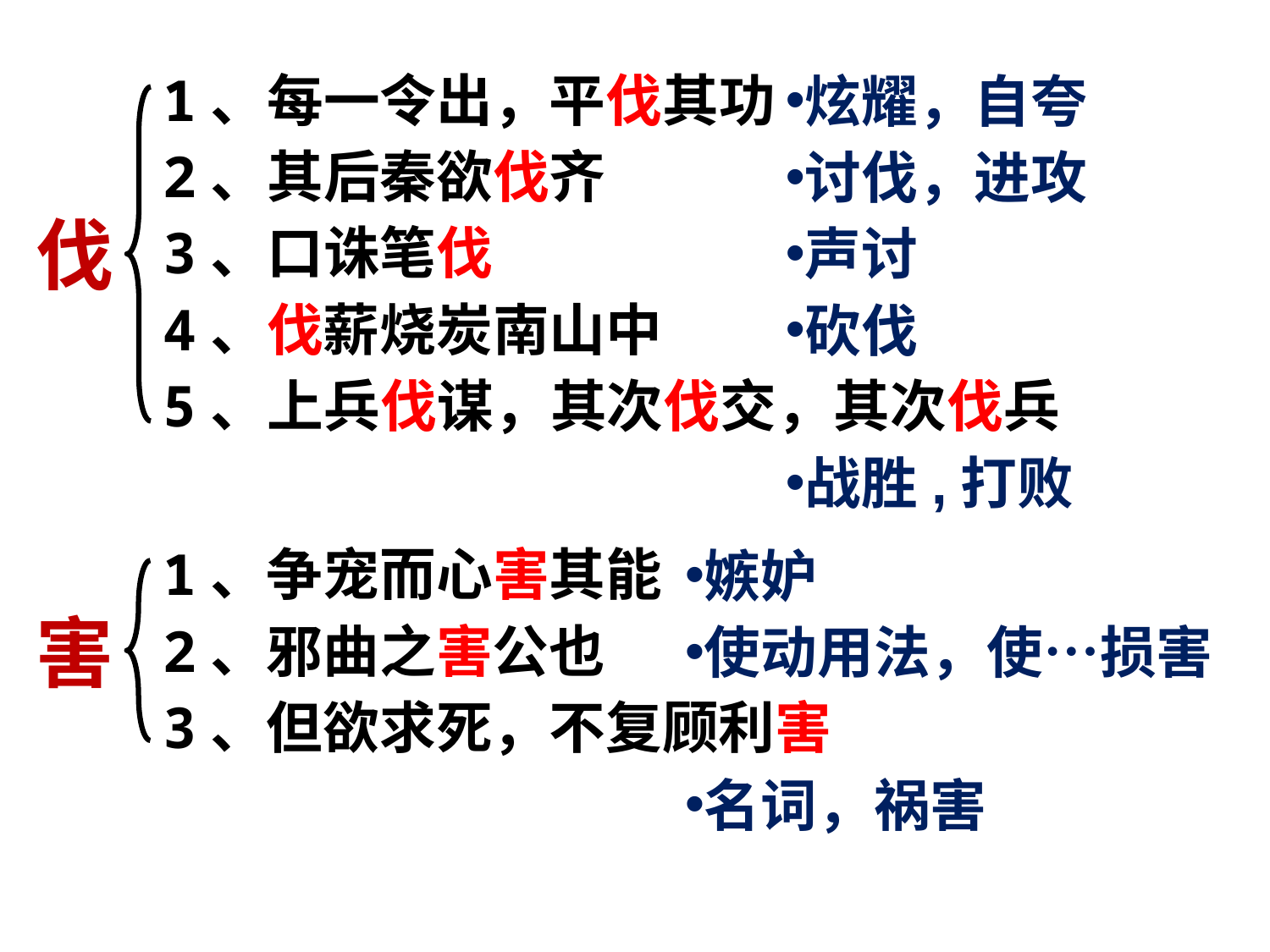

1、每一令出，平伐其功
2、其后秦欲伐齐
3、口诛笔伐
4、伐薪烧炭南山中
5、上兵伐谋，其次伐交，其次伐兵
炫耀，自夸
讨伐，进攻
声讨
砍伐

战胜,打败

伐
1、争宠而心害其能
2、邪曲之害公也
3、但欲求死，不复顾利害
嫉妒
使动用法，使…损害

名词，祸害

害